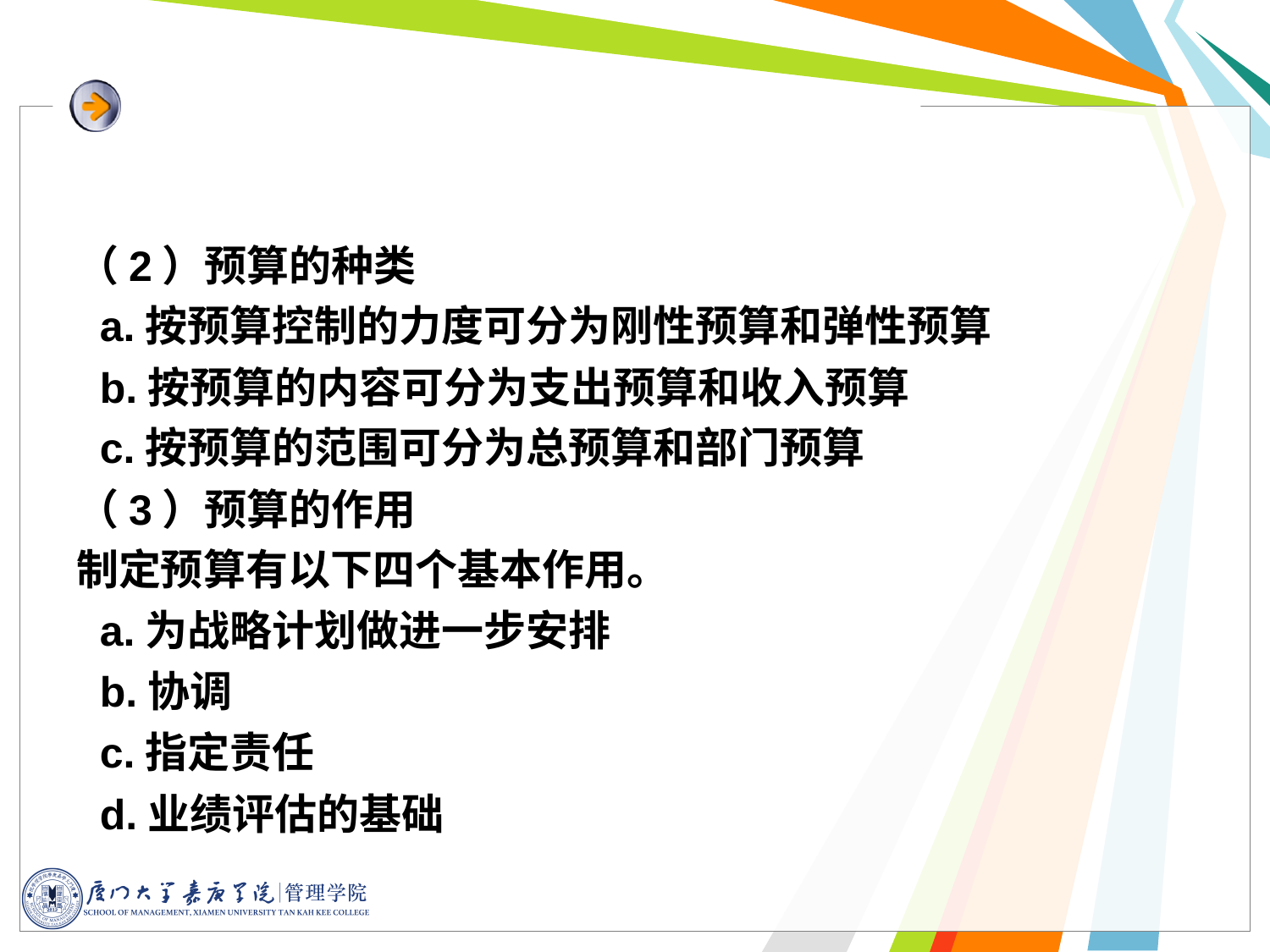

（2）预算的种类
  a.按预算控制的力度可分为刚性预算和弹性预算
  b.按预算的内容可分为支出预算和收入预算
  c.按预算的范围可分为总预算和部门预算
（3）预算的作用
制定预算有以下四个基本作用。
  a.为战略计划做进一步安排
  b.协调
  c.指定责任
  d.业绩评估的基础